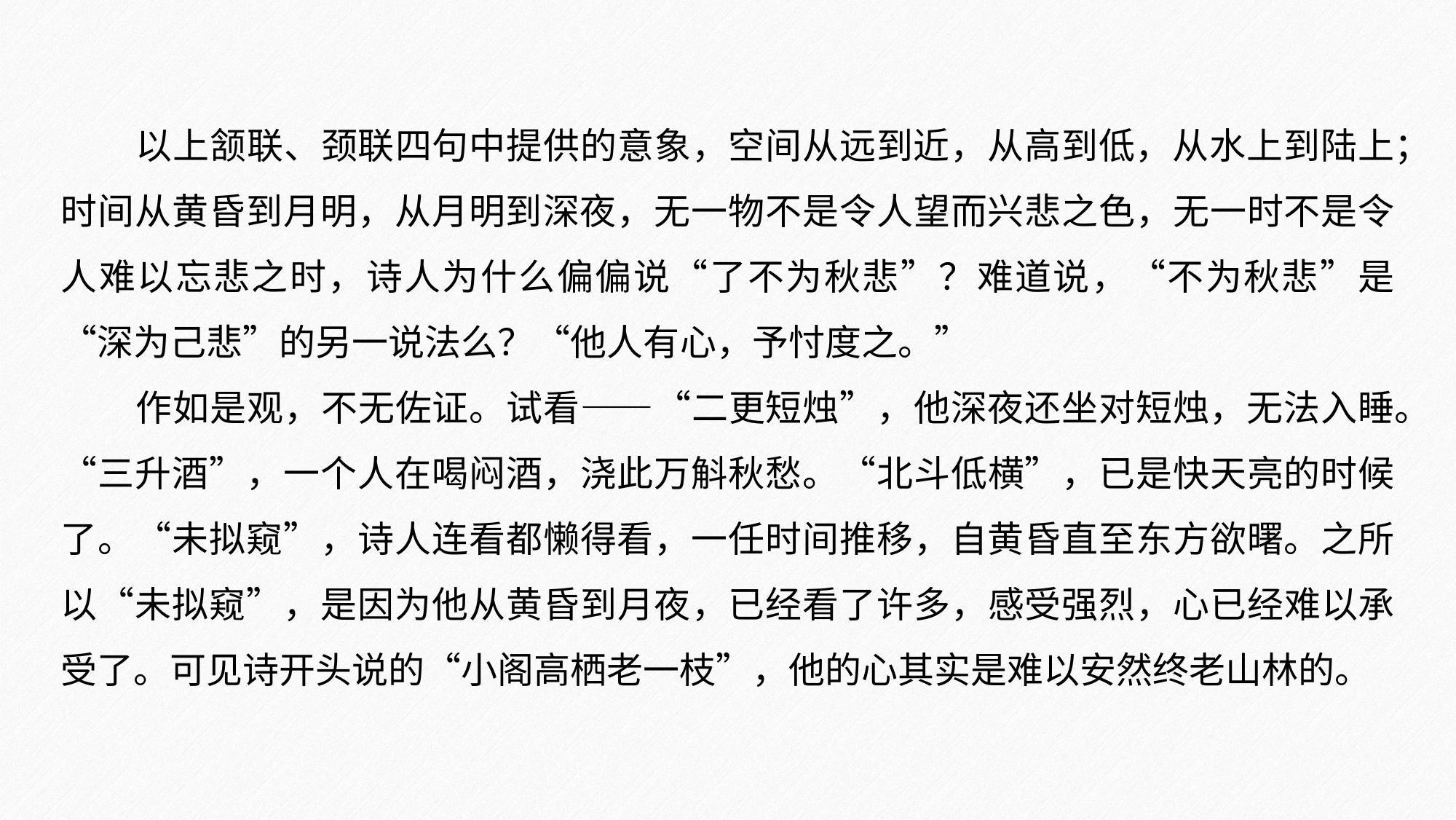

以上颔联、颈联四句中提供的意象，空间从远到近，从高到低，从水上到陆上；时间从黄昏到月明，从月明到深夜，无一物不是令人望而兴悲之色，无一时不是令人难以忘悲之时，诗人为什么偏偏说“了不为秋悲”？难道说，“不为秋悲”是“深为己悲”的另一说法么？“他人有心，予忖度之。”
作如是观，不无佐证。试看——“二更短烛”，他深夜还坐对短烛，无法入睡。“三升酒”，一个人在喝闷酒，浇此万斛秋愁。“北斗低横”，已是快天亮的时候了。“未拟窥”，诗人连看都懒得看，一任时间推移，自黄昏直至东方欲曙。之所以“未拟窥”，是因为他从黄昏到月夜，已经看了许多，感受强烈，心已经难以承受了。可见诗开头说的“小阁高栖老一枝”，他的心其实是难以安然终老山林的。